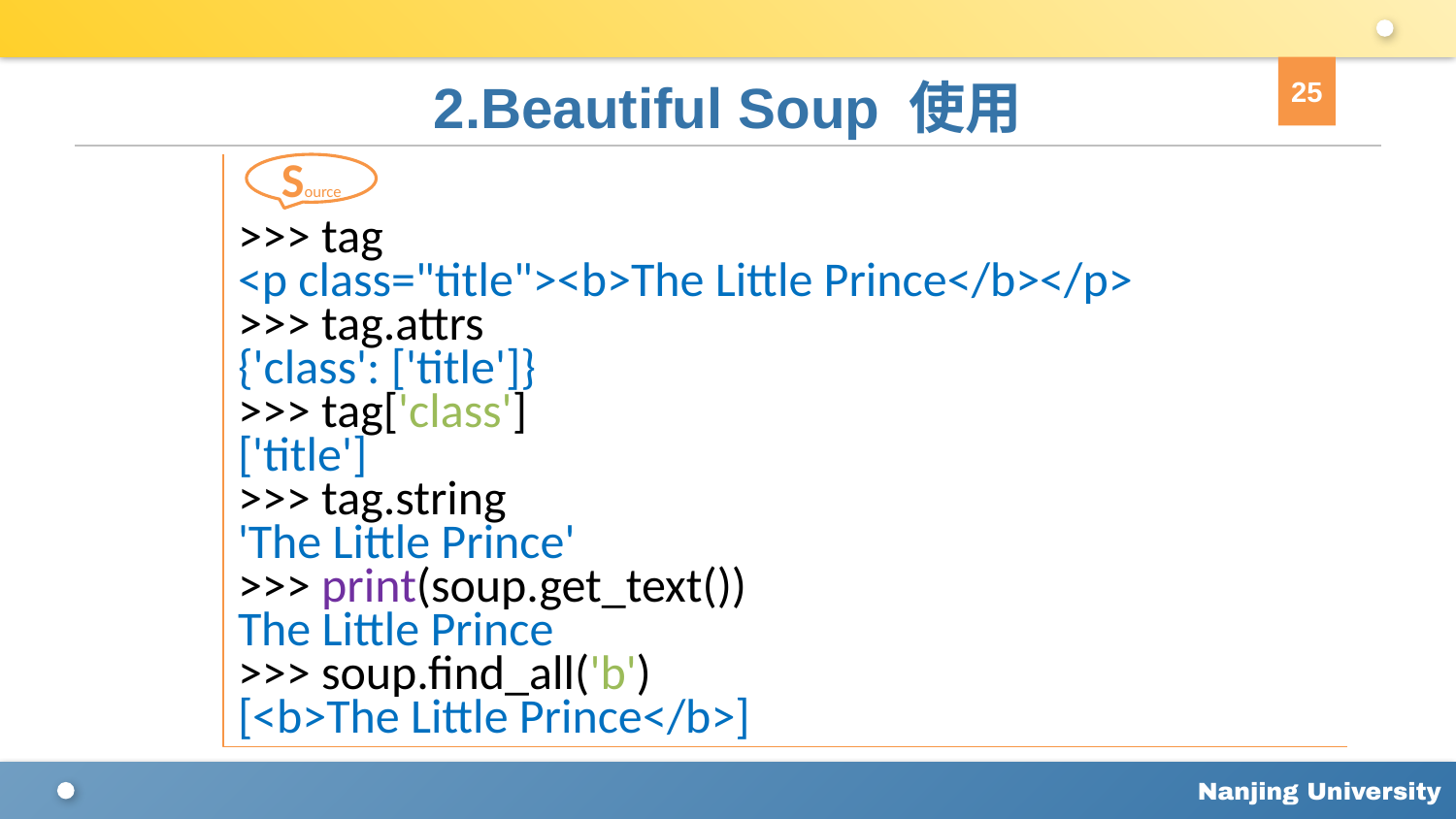

25
# 2.Beautiful Soup 使用

>>> tag
<p class="title"><b>The Little Prince</b></p>
>>> tag.attrs
{'class': ['title']}
>>> tag['class']
['title']
>>> tag.string
'The Little Prince'
>>> print(soup.get_text())
The Little Prince
>>> soup.find_all('b')
[<b>The Little Prince</b>]
Source